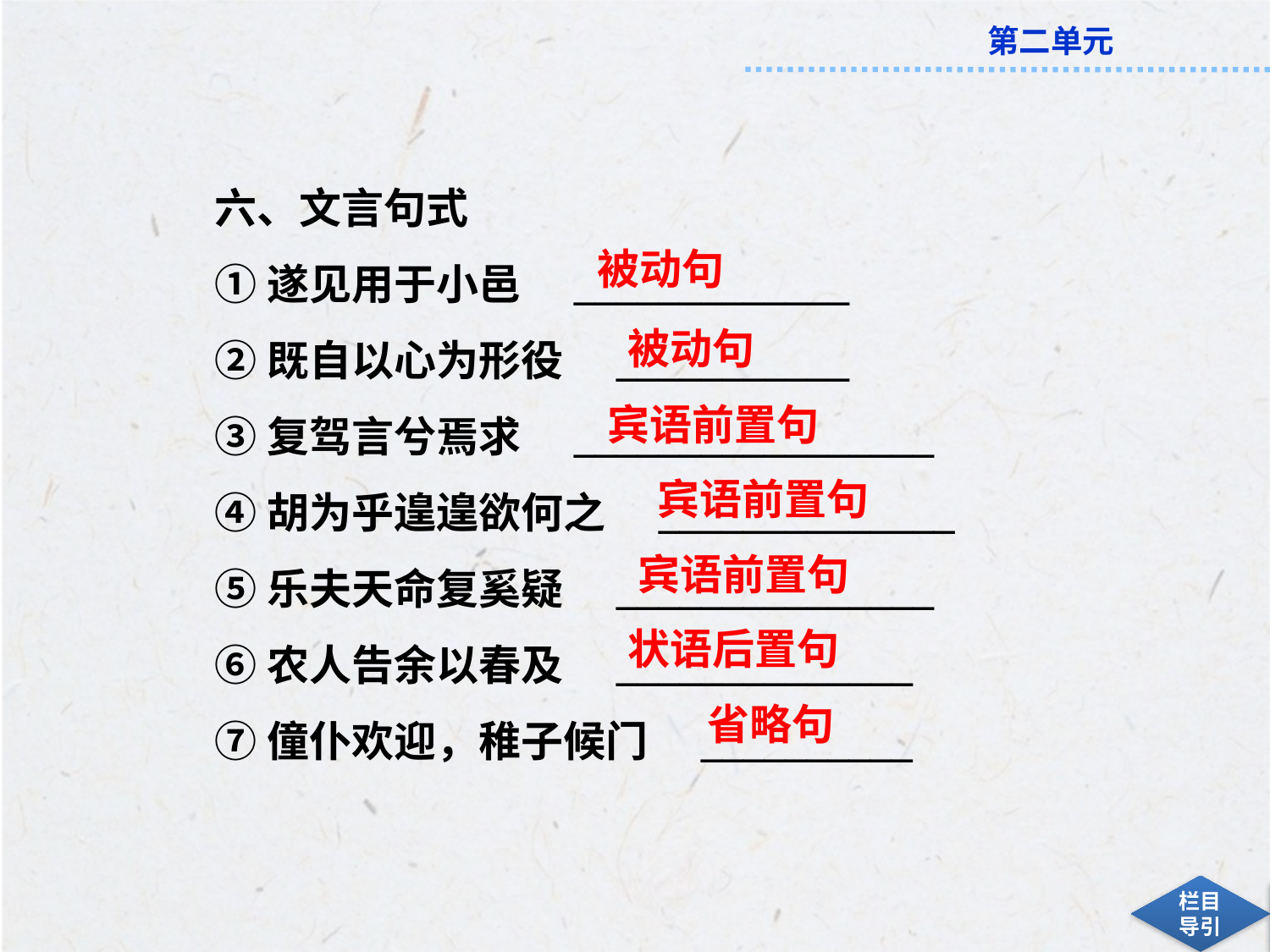

六、文言句式
①遂见用于小邑　_____________
②既自以心为形役　___________
③复驾言兮焉求　_________________
④胡为乎遑遑欲何之　______________
⑤乐夫天命复奚疑　_______________
⑥农人告余以春及　______________
⑦僮仆欢迎，稚子候门　__________
被动句
被动句
宾语前置句
宾语前置句
宾语前置句
状语后置句
省略句